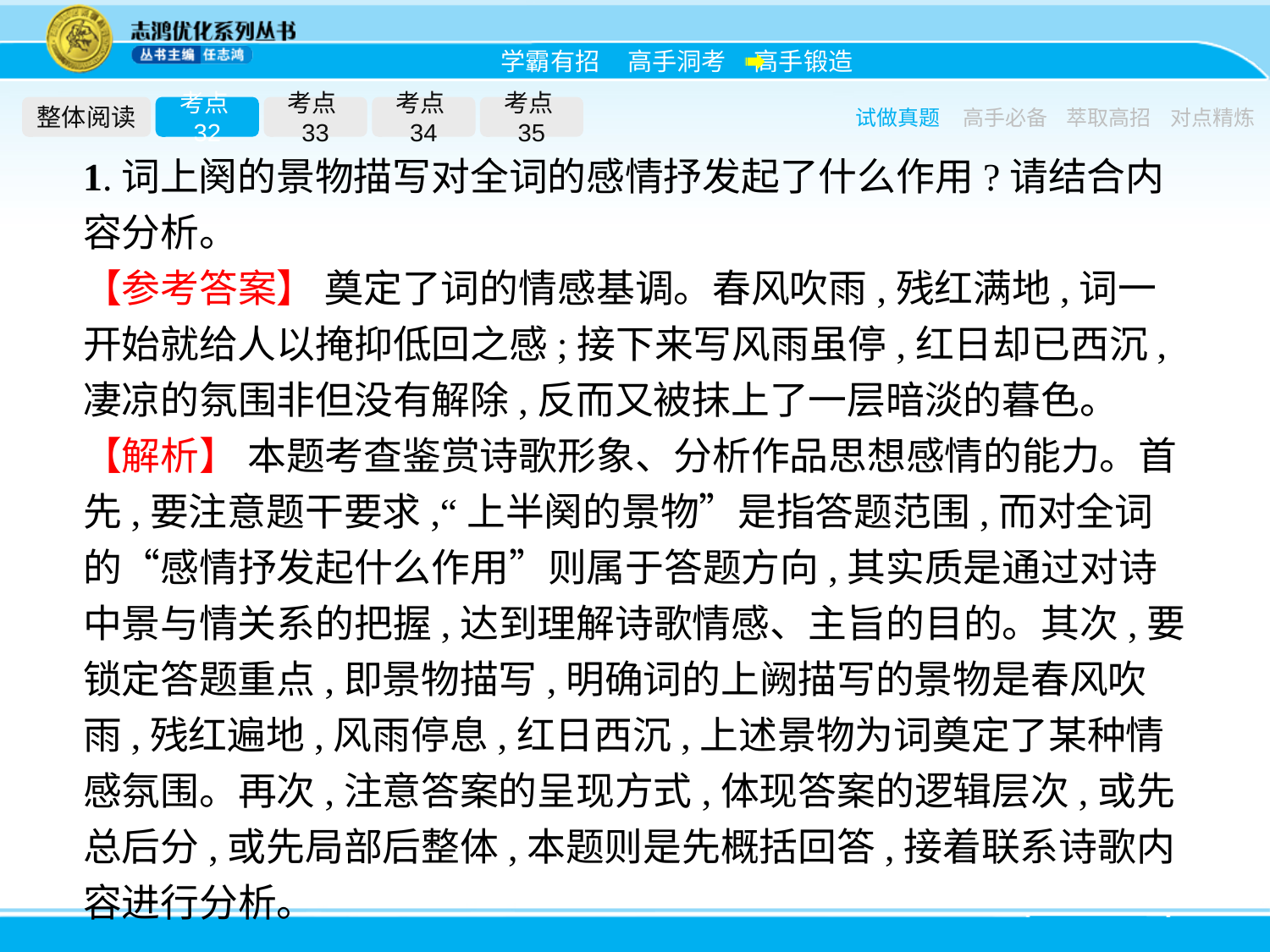

整体阅读
考点32
考点33
考点34
考点35
试做真题
高手必备
萃取高招
对点精炼
1.词上阕的景物描写对全词的感情抒发起了什么作用?请结合内容分析。
【参考答案】 奠定了词的情感基调。春风吹雨,残红满地,词一开始就给人以掩抑低回之感;接下来写风雨虽停,红日却已西沉,凄凉的氛围非但没有解除,反而又被抹上了一层暗淡的暮色。
【解析】 本题考查鉴赏诗歌形象、分析作品思想感情的能力。首先,要注意题干要求,“上半阕的景物”是指答题范围,而对全词的“感情抒发起什么作用”则属于答题方向,其实质是通过对诗中景与情关系的把握,达到理解诗歌情感、主旨的目的。其次,要锁定答题重点,即景物描写,明确词的上阙描写的景物是春风吹雨,残红遍地,风雨停息,红日西沉,上述景物为词奠定了某种情感氛围。再次,注意答案的呈现方式,体现答案的逻辑层次,或先总后分,或先局部后整体,本题则是先概括回答,接着联系诗歌内容进行分析。